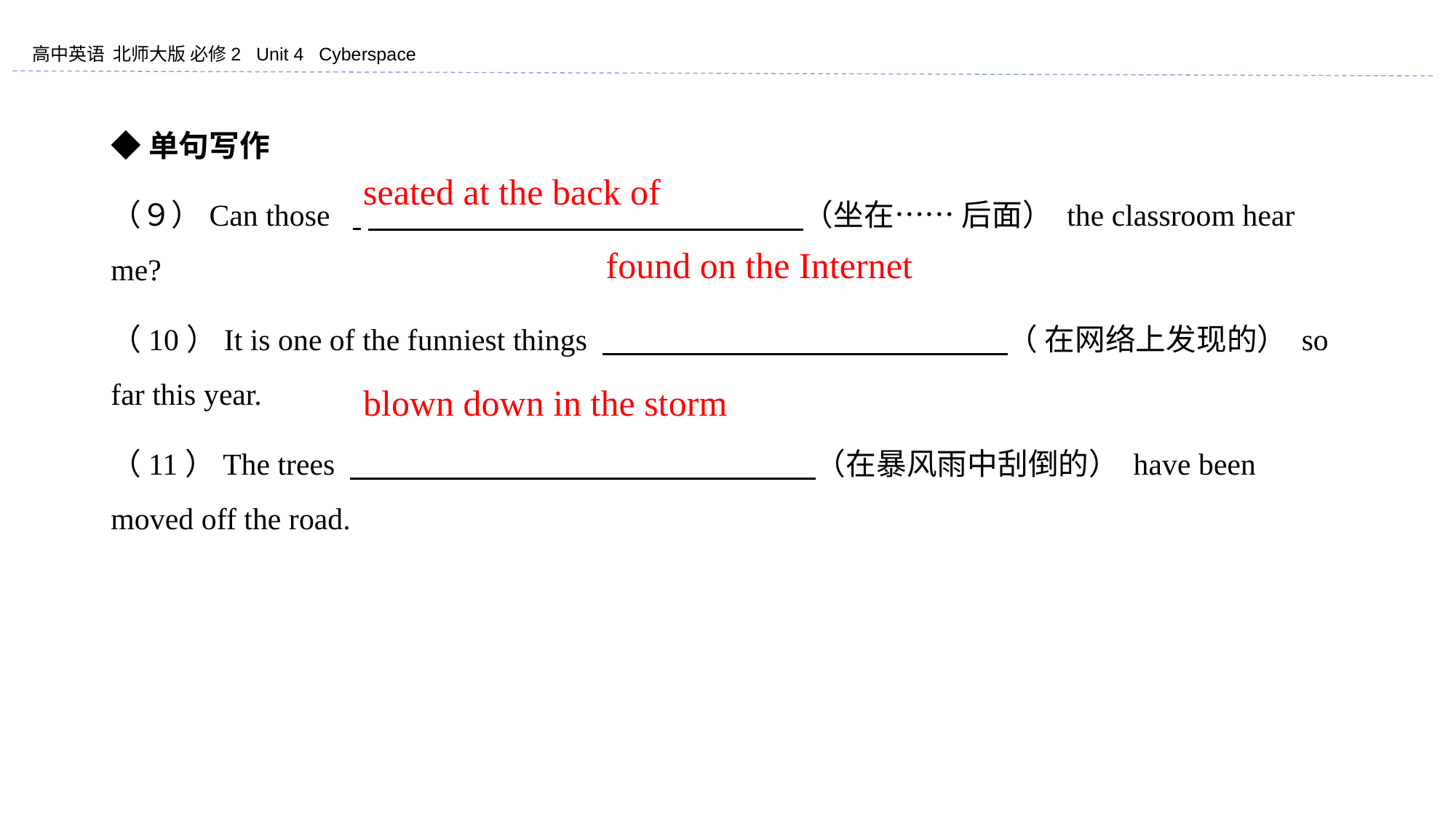

◆单句写作
（９）Can those    　　　　  　　　　  　　　　  　（坐在…… 后面） the classroom hear me?
（10）It is one of the funniest things 　　　　  　　　　  　　　　  （ 在网络上发现的） so far this year.
（11）The trees 　　　　  　　　　  　　　　  　　（在暴风雨中刮倒的） have been moved off the road.
seated at the back of

found on the Internet

blown down in the storm